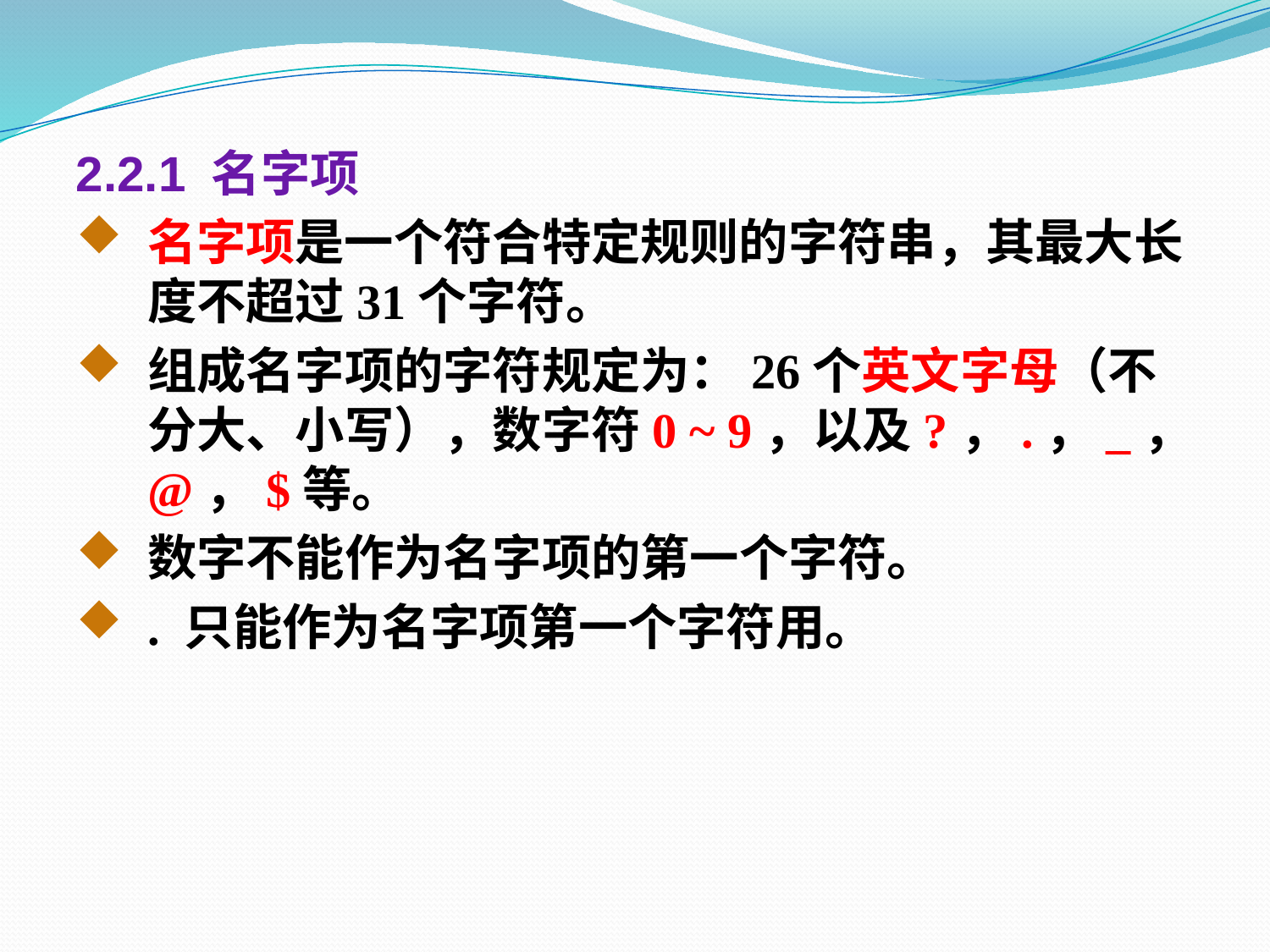

2.2.1 名字项
名字项是一个符合特定规则的字符串，其最大长度不超过31个字符。
组成名字项的字符规定为：26个英文字母（不分大、小写），数字符0 ~ 9，以及?，.，_，@，$等。
数字不能作为名字项的第一个字符。
. 只能作为名字项第一个字符用。